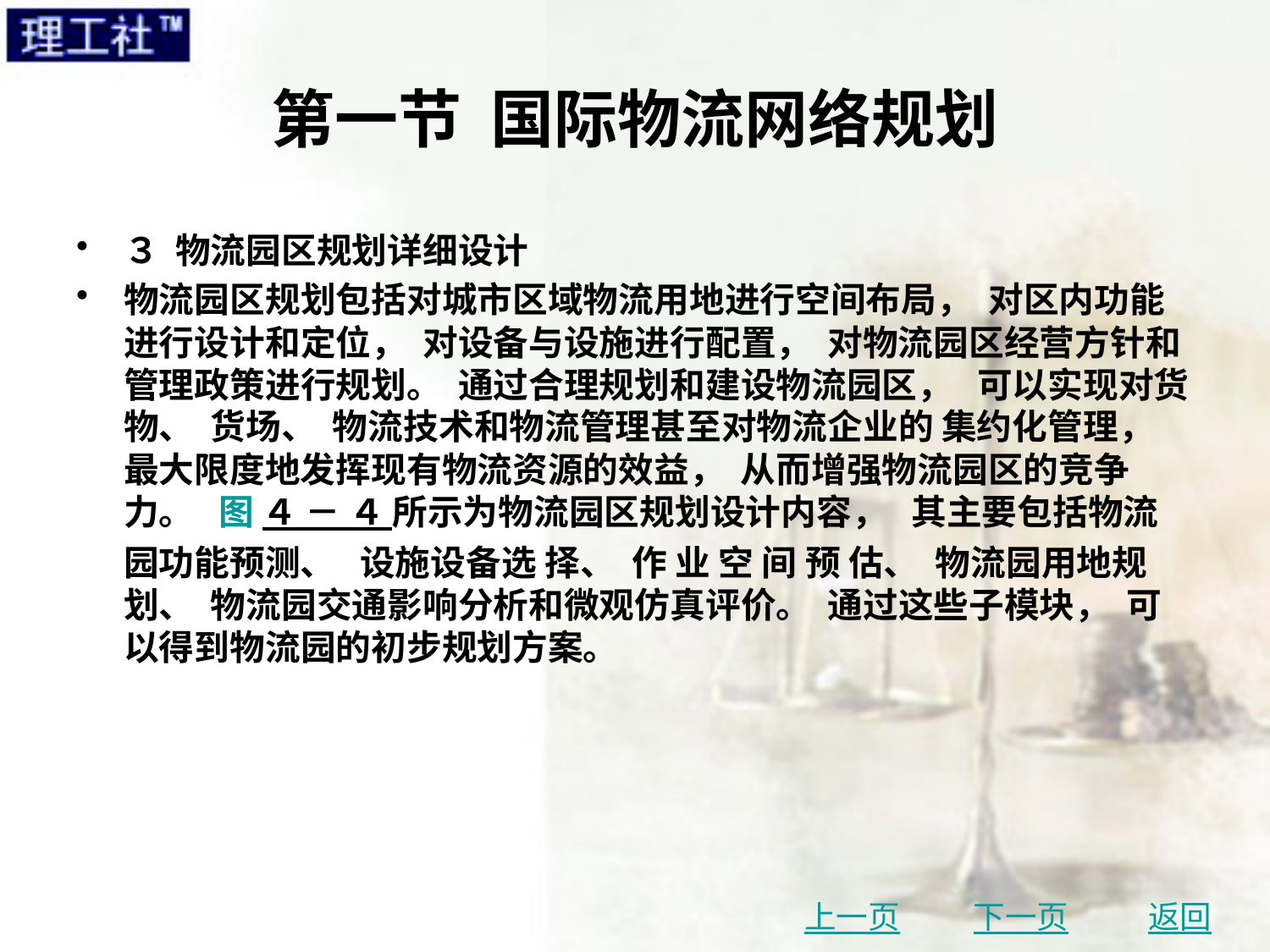

# 第一节  国际物流网络规划
３  物流园区规划详细设计
物流园区规划包括对城市区域物流用地进行空间布局，  对区内功能 进行设计和定位，  对设备与设施进行配置，  对物流园区经营方针和管理政策进行规划。  通过合理规划和建设物流园区，   可以实现对货物、  货场、  物流技术和物流管理甚至对物流企业的 集约化管理，  最大限度地发挥现有物流资源的效益，  从而增强物流园区的竞争力。   图 ４ － ４ 所示为物流园区规划设计内容，   其主要包括物流园功能预测、   设施设备选 择、  作 业 空 间 预 估、  物流园用地规划、  物流园交通影响分析和微观仿真评价。  通过这些子模块，  可以得到物流园的初步规划方案。

上一页
下一页
返回